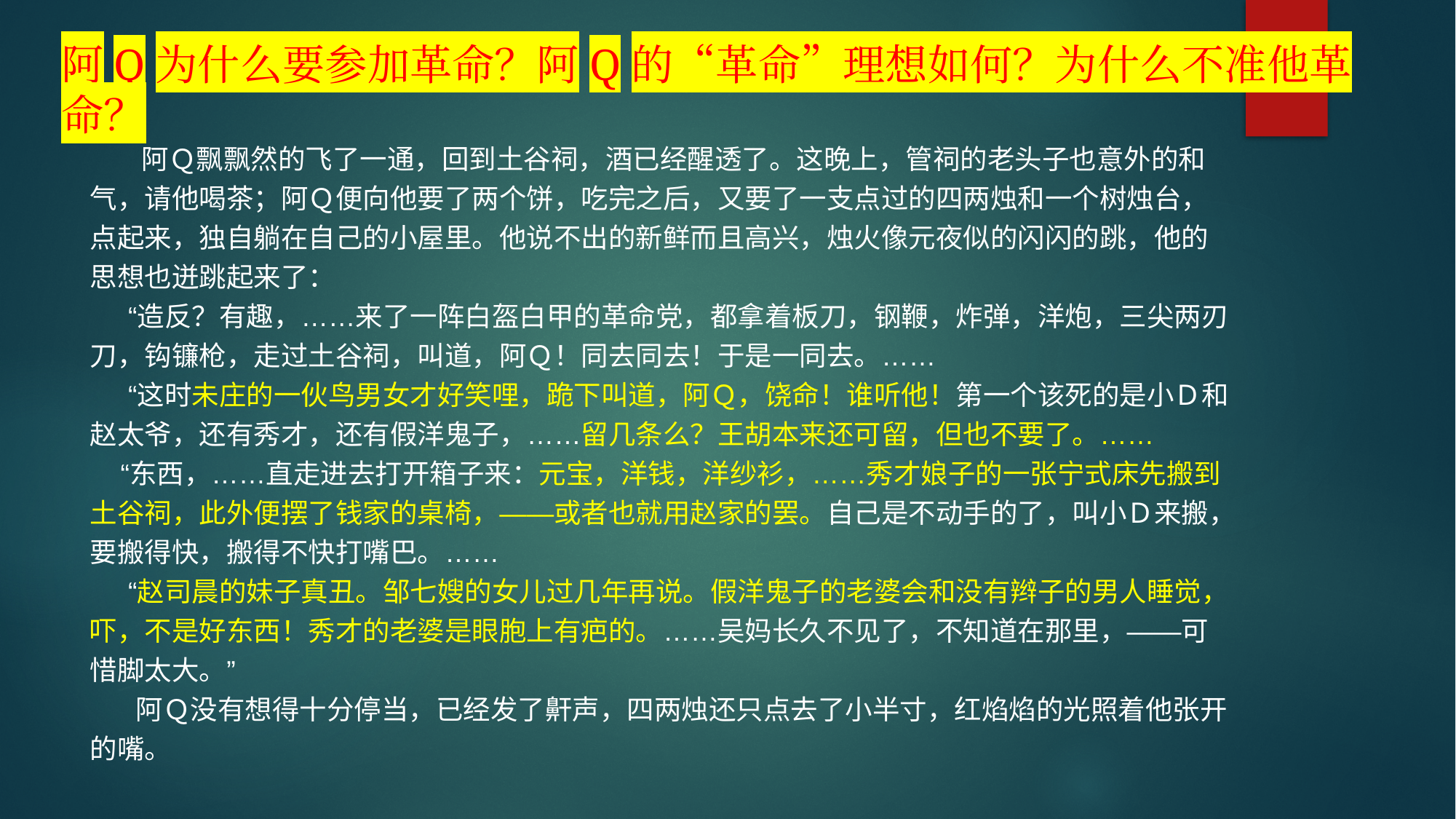

阿Q为什么要参加革命？阿Q的“革命”理想如何？为什么不准他革命？
      阿Ｑ飘飘然的飞了一通，回到土谷祠，酒已经醒透了。这晚上，管祠的老头子也意外的和气，请他喝茶；阿Ｑ便向他要了两个饼，吃完之后，又要了一支点过的四两烛和一个树烛台，点起来，独自躺在自己的小屋里。他说不出的新鲜而且高兴，烛火像元夜似的闪闪的跳，他的思想也迸跳起来了：
     “造反？有趣，……来了一阵白盔白甲的革命党，都拿着板刀，钢鞭，炸弹，洋炮，三尖两刃刀，钩镰枪，走过土谷祠，叫道，阿Ｑ！同去同去！于是一同去。……
     “这时未庄的一伙鸟男女才好笑哩，跪下叫道，阿Ｑ，饶命！谁听他！第一个该死的是小Ｄ和赵太爷，还有秀才，还有假洋鬼子，……留几条么？王胡本来还可留，但也不要了。……
    “东西，……直走进去打开箱子来：元宝，洋钱，洋纱衫，……秀才娘子的一张宁式床先搬到土谷祠，此外便摆了钱家的桌椅，——或者也就用赵家的罢。自己是不动手的了，叫小Ｄ来搬，要搬得快，搬得不快打嘴巴。……
     “赵司晨的妹子真丑。邹七嫂的女儿过几年再说。假洋鬼子的老婆会和没有辫子的男人睡觉，吓，不是好东西！秀才的老婆是眼胞上有疤的。……吴妈长久不见了，不知道在那里，——可惜脚太大。”
      阿Ｑ没有想得十分停当，已经发了鼾声，四两烛还只点去了小半寸，红焰焰的光照着他张开的嘴。